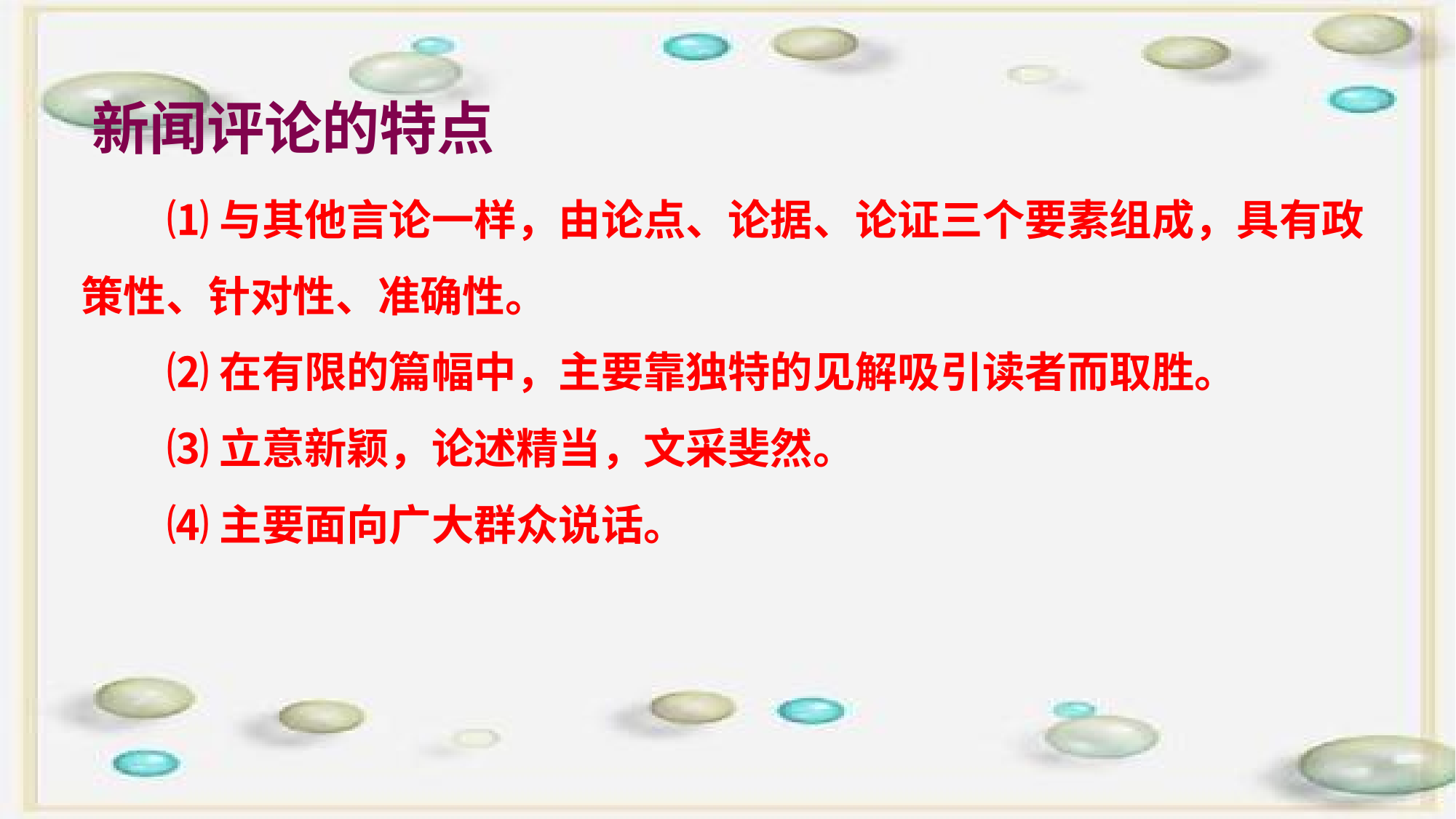

新闻评论的特点
⑴与其他言论一样，由论点、论据、论证三个要素组成，具有政策性、针对性、准确性。
⑵在有限的篇幅中，主要靠独特的见解吸引读者而取胜。
⑶立意新颖，论述精当，文采斐然。
⑷主要面向广大群众说话。